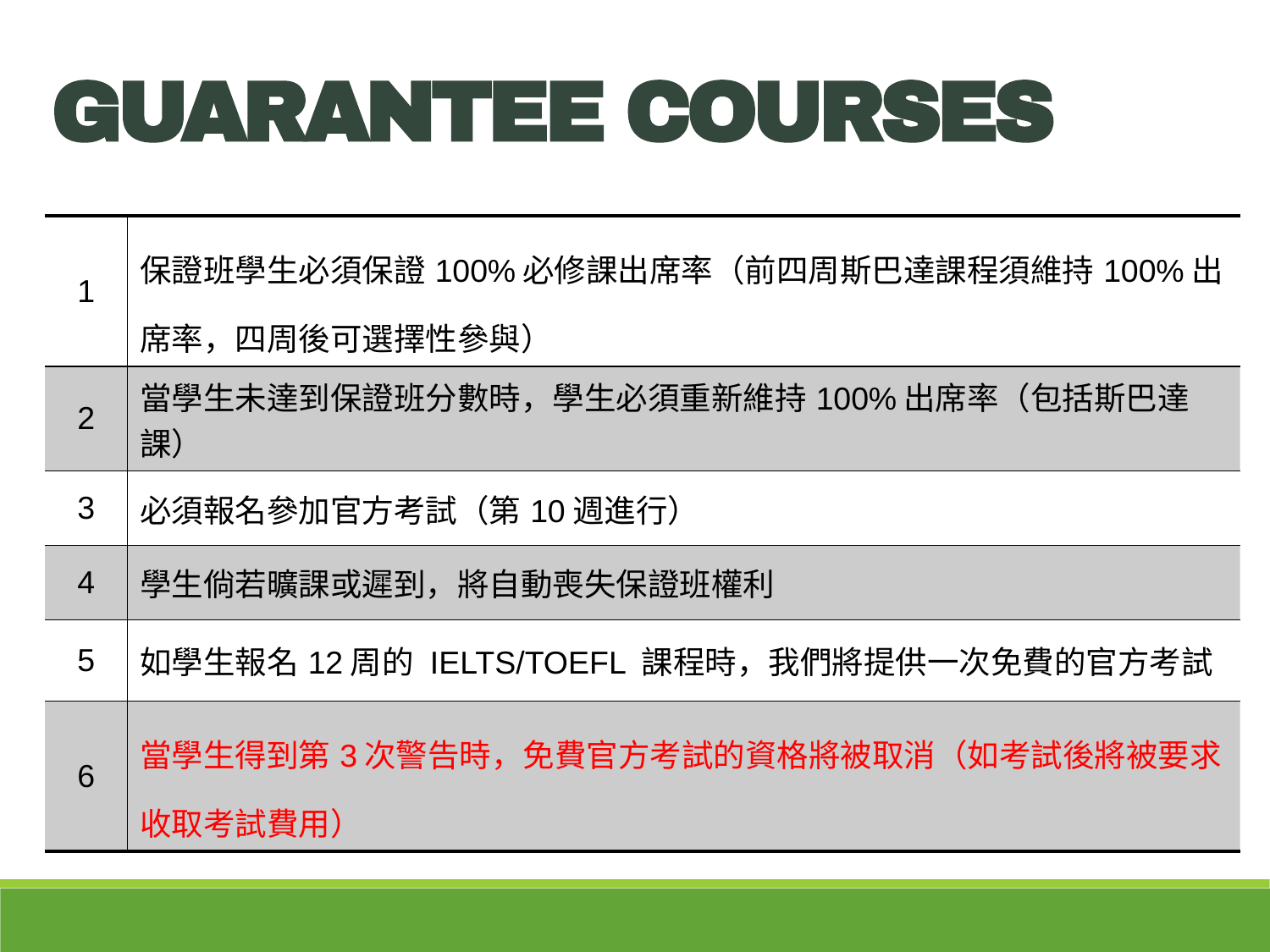

GUARANTEE COURSES

| 1 | 保證班學生必須保證100%必修課出席率（前四周斯巴達課程須維持100%出席率，四周後可選擇性參與） |
| --- | --- |
| 2 | 當學生未達到保證班分數時，學生必須重新維持100%出席率（包括斯巴達課） |
| 3 | 必須報名參加官方考試（第10週進行） |
| 4 | 學生倘若曠課或遲到，將自動喪失保證班權利 |
| 5 | 如學生報名12周的 IELTS/TOEFL 課程時，我們將提供一次免費的官方考試 |
| 6 | 當學生得到第3次警告時，免費官方考試的資格將被取消（如考試後將被要求收取考試費用） |